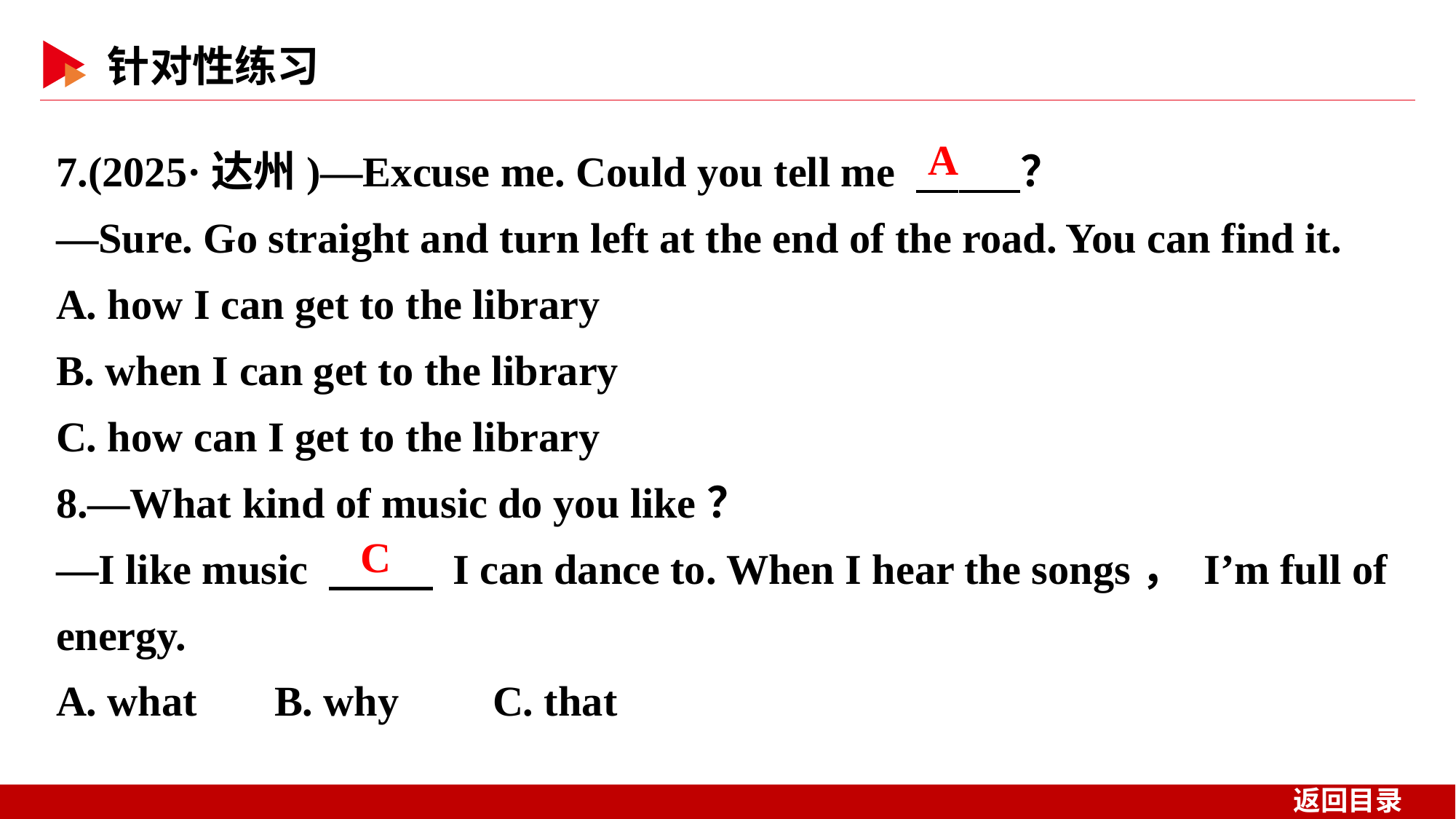

7.(2025·达州)—Excuse me. Could you tell me 　  　？
—Sure. Go straight and turn left at the end of the road. You can find it.
A. how I can get to the library
B. when I can get to the library
C. how can I get to the library
8.—What kind of music do you like？
—I like music 　  　 I can dance to. When I hear the songs， I’m full of energy.
A. what     	B. why　	C. that
A
C